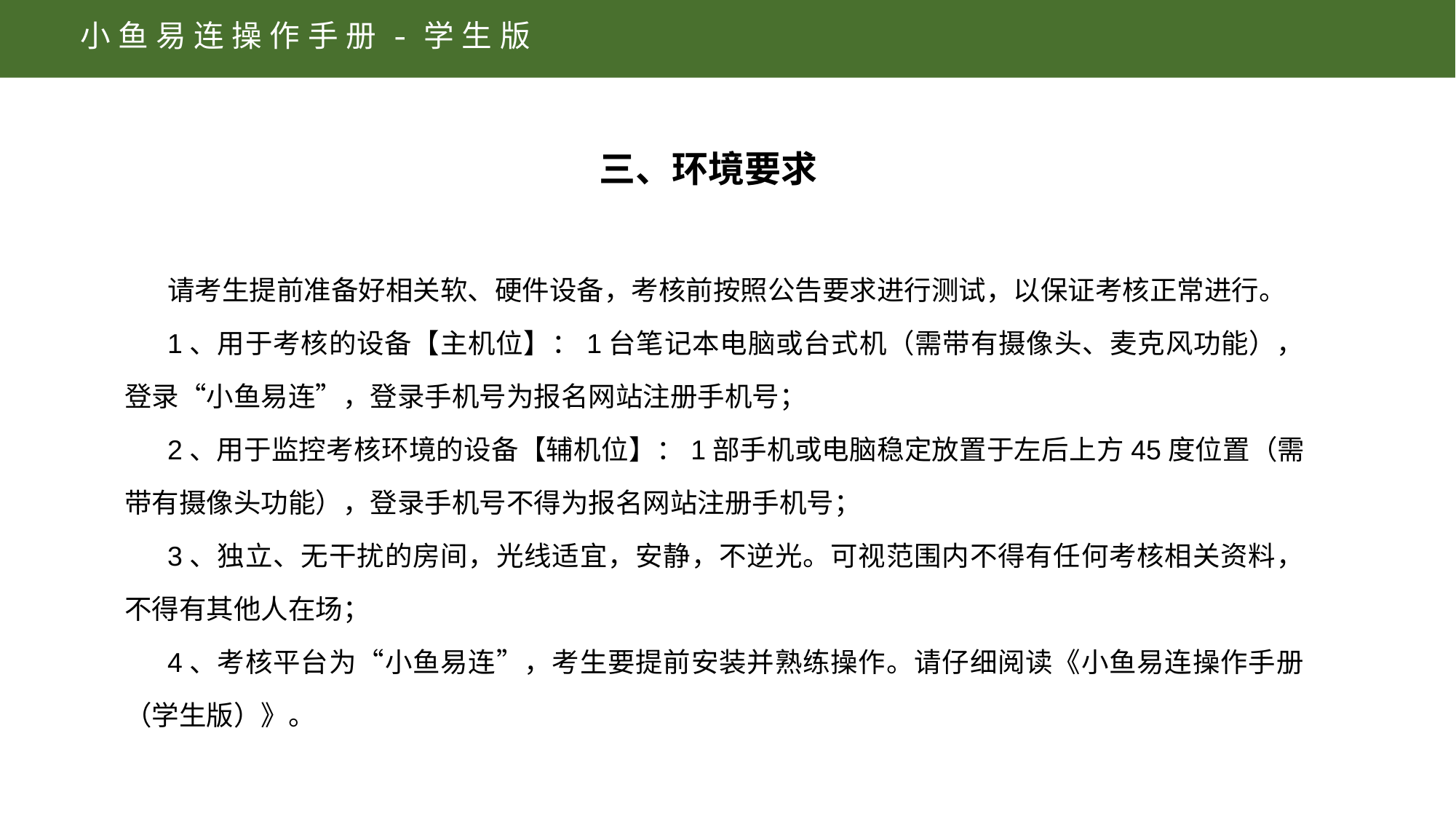

小鱼易连操作手册-学生版
三、环境要求
请考生提前准备好相关软、硬件设备，考核前按照公告要求进行测试，以保证考核正常进行。
1、用于考核的设备【主机位】：1台笔记本电脑或台式机（需带有摄像头、麦克风功能），登录“小鱼易连”，登录手机号为报名网站注册手机号；
2、用于监控考核环境的设备【辅机位】：1部手机或电脑稳定放置于左后上方45度位置（需带有摄像头功能），登录手机号不得为报名网站注册手机号；
3、独立、无干扰的房间，光线适宜，安静，不逆光。可视范围内不得有任何考核相关资料，不得有其他人在场；
4、考核平台为“小鱼易连”，考生要提前安装并熟练操作。请仔细阅读《小鱼易连操作手册（学生版）》。